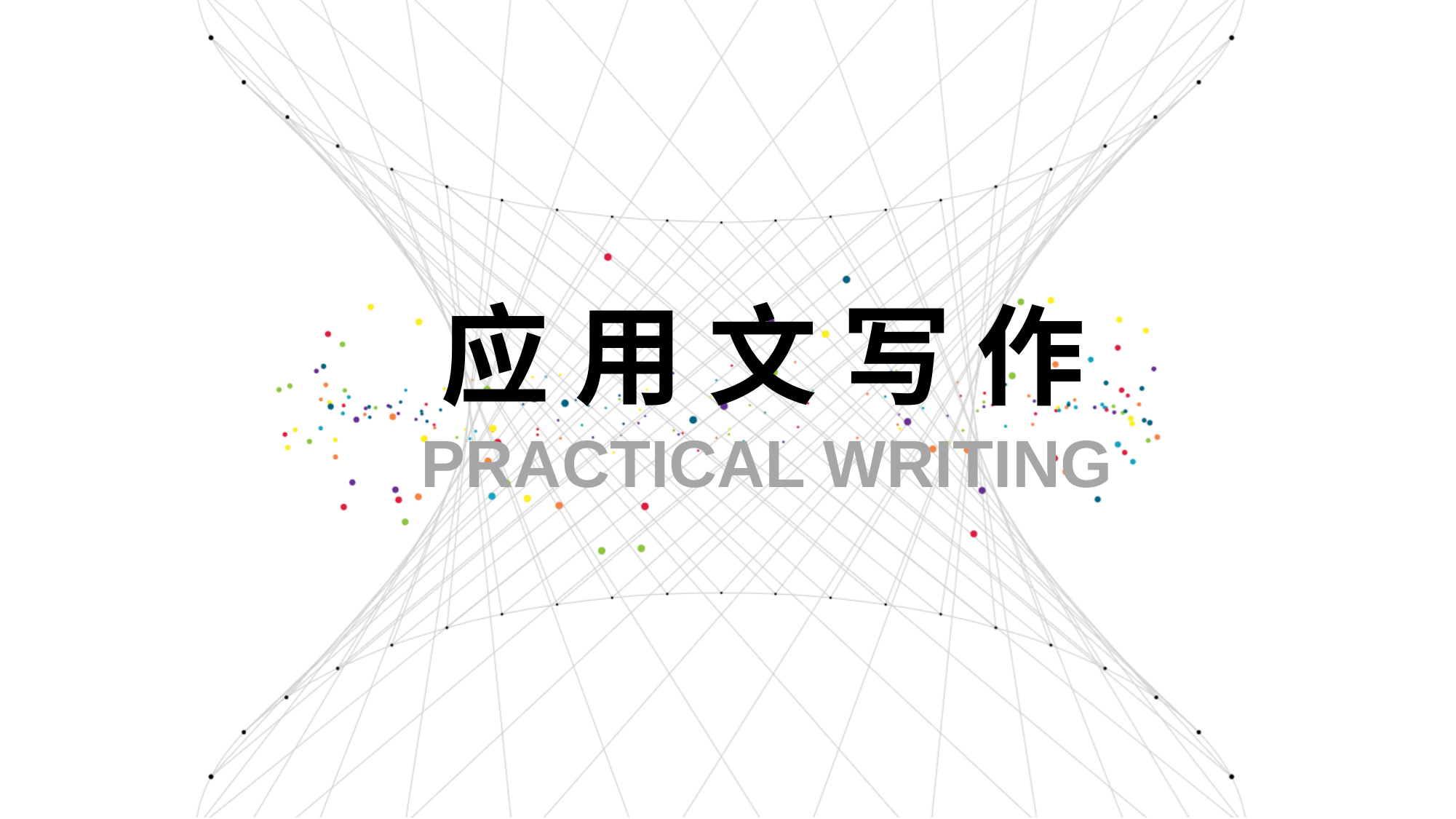

应 用 文 写 作
PRACTICAL WRITING